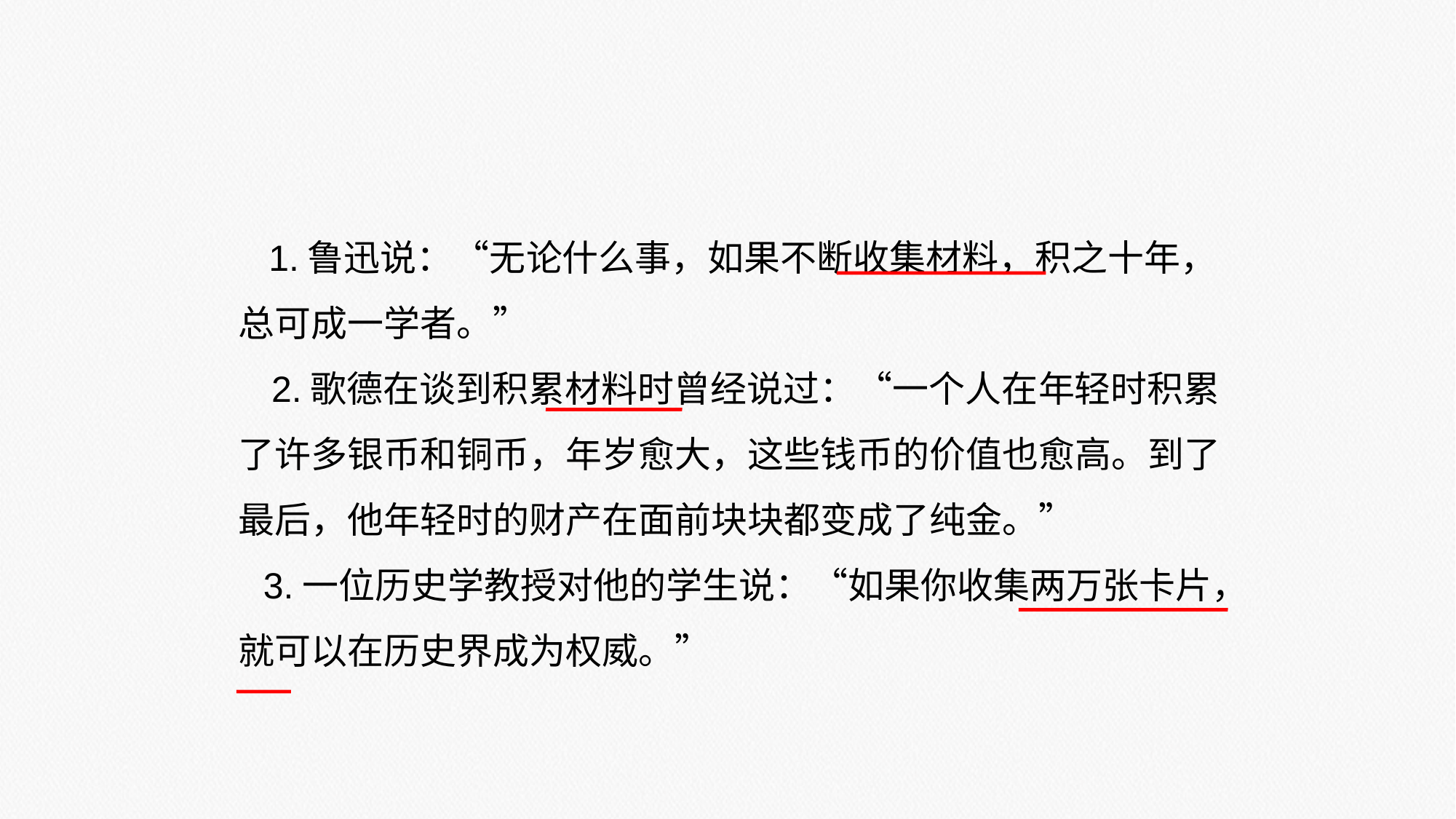

1.鲁迅说：“无论什么事，如果不断收集材料，积之十年，总可成一学者。”
   2.歌德在谈到积累材料时曾经说过：“一个人在年轻时积累了许多银币和铜币，年岁愈大，这些钱币的价值也愈高。到了最后，他年轻时的财产在面前块块都变成了纯金。”
  3.一位历史学教授对他的学生说：“如果你收集两万张卡片，就可以在历史界成为权威。”